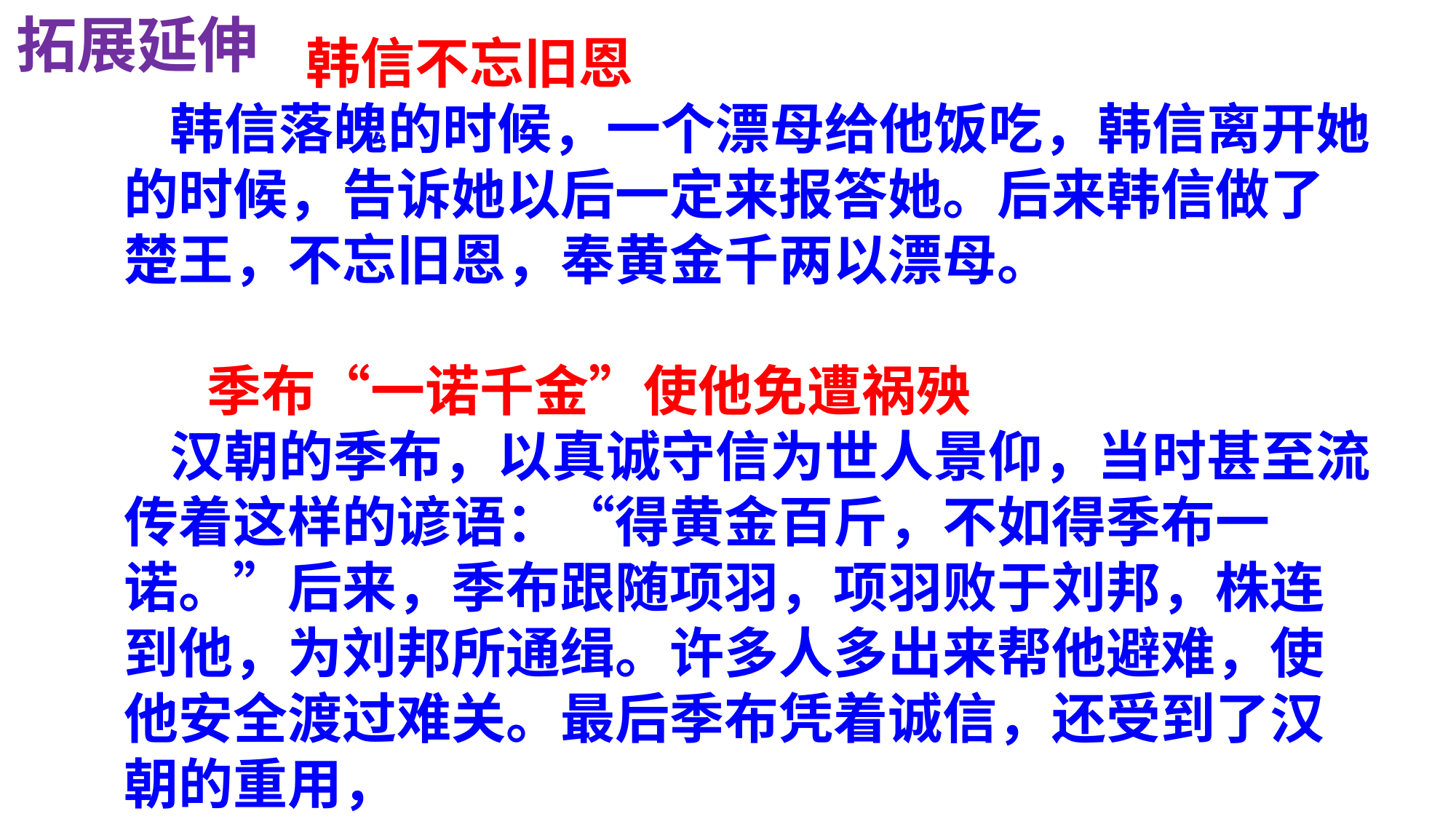

拓展延伸
                 韩信不忘旧恩
      韩信落魄的时候，一个漂母给他饭吃，韩信离开她的时候，告诉她以后一定来报答她。后来韩信做了楚王，不忘旧恩，奉黄金千两以漂母。

         季布“一诺千金”使他免遭祸殃
      汉朝的季布，以真诚守信为世人景仰，当时甚至流传着这样的谚语：“得黄金百斤，不如得季布一诺。”后来，季布跟随项羽，项羽败于刘邦，株连到他，为刘邦所通缉。许多人多出来帮他避难，使他安全渡过难关。最后季布凭着诚信，还受到了汉朝的重用，